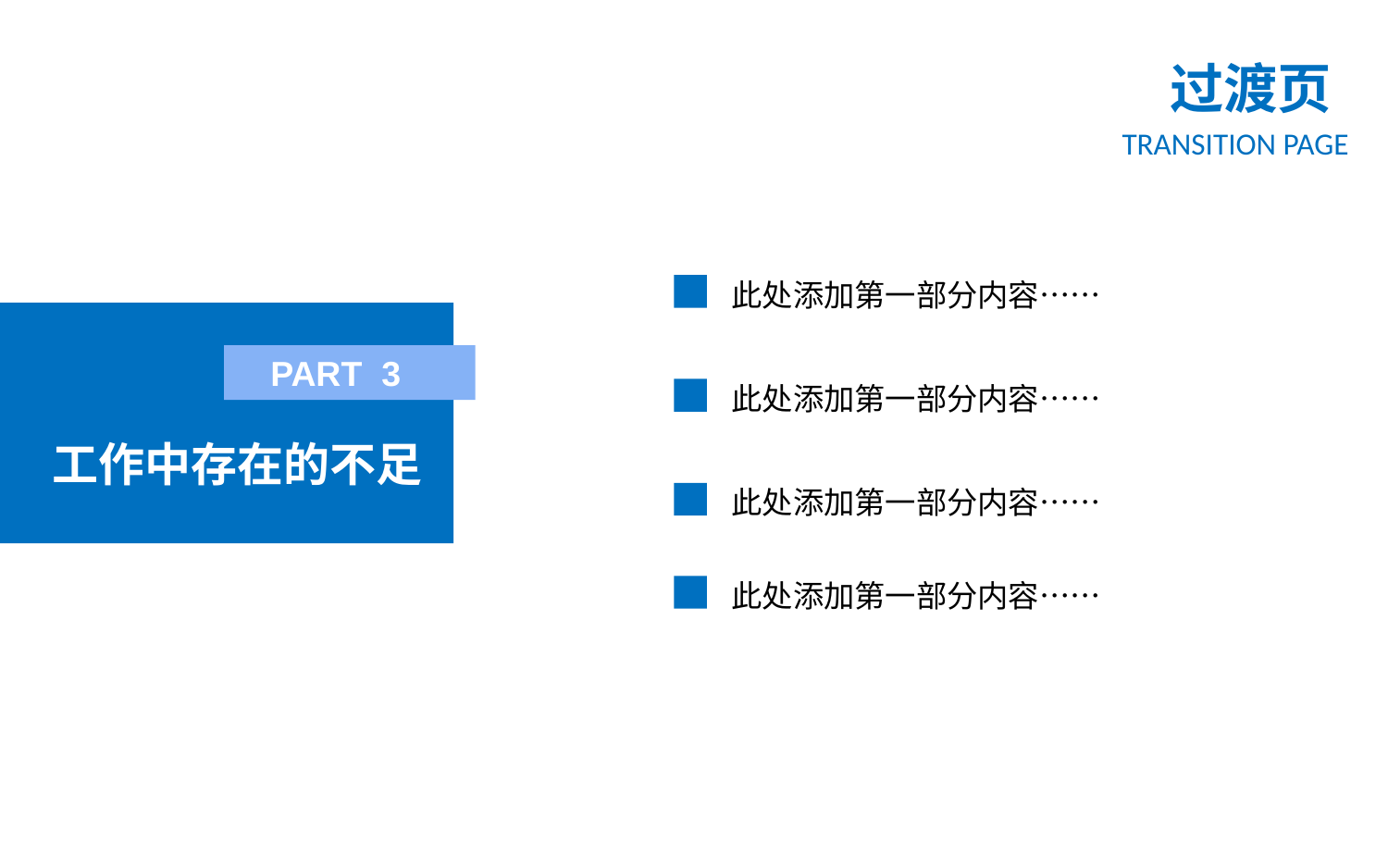

过渡页
TRANSITION PAGE
此处添加第一部分内容……

工作中存在的不足

PART  3
此处添加第一部分内容……

此处添加第一部分内容……

此处添加第一部分内容……